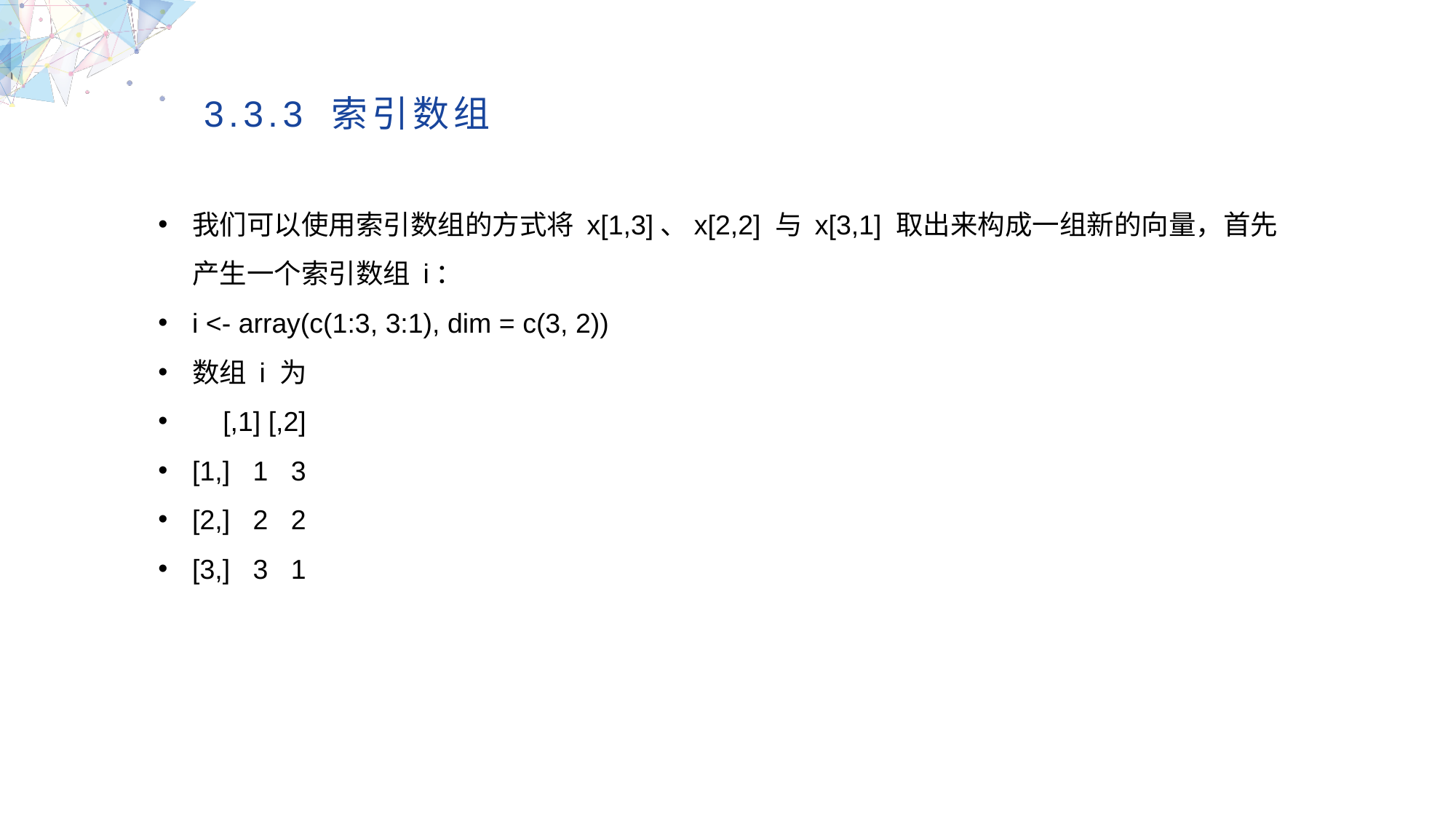

3.3.3 索引数组
我们可以使用索引数组的方式将 x[1,3]、x[2,2] 与 x[3,1] 取出来构成一组新的向量，首先产生一个索引数组 i：
i <- array(c(1:3, 3:1), dim = c(3, 2))
数组 i 为
    [,1] [,2]
[1,]   1   3
[2,]   2   2
[3,]   3   1

MULTIPURPOSE PRESENTATION TEMPLATE | UNIQUE DESIGN
Welcome Message
Please replace text, click add relevant headline, modify the text content, also can copy your content to this directly. Please replace text, click add relevant headline, modify the text content, also can copy your content to this directly.